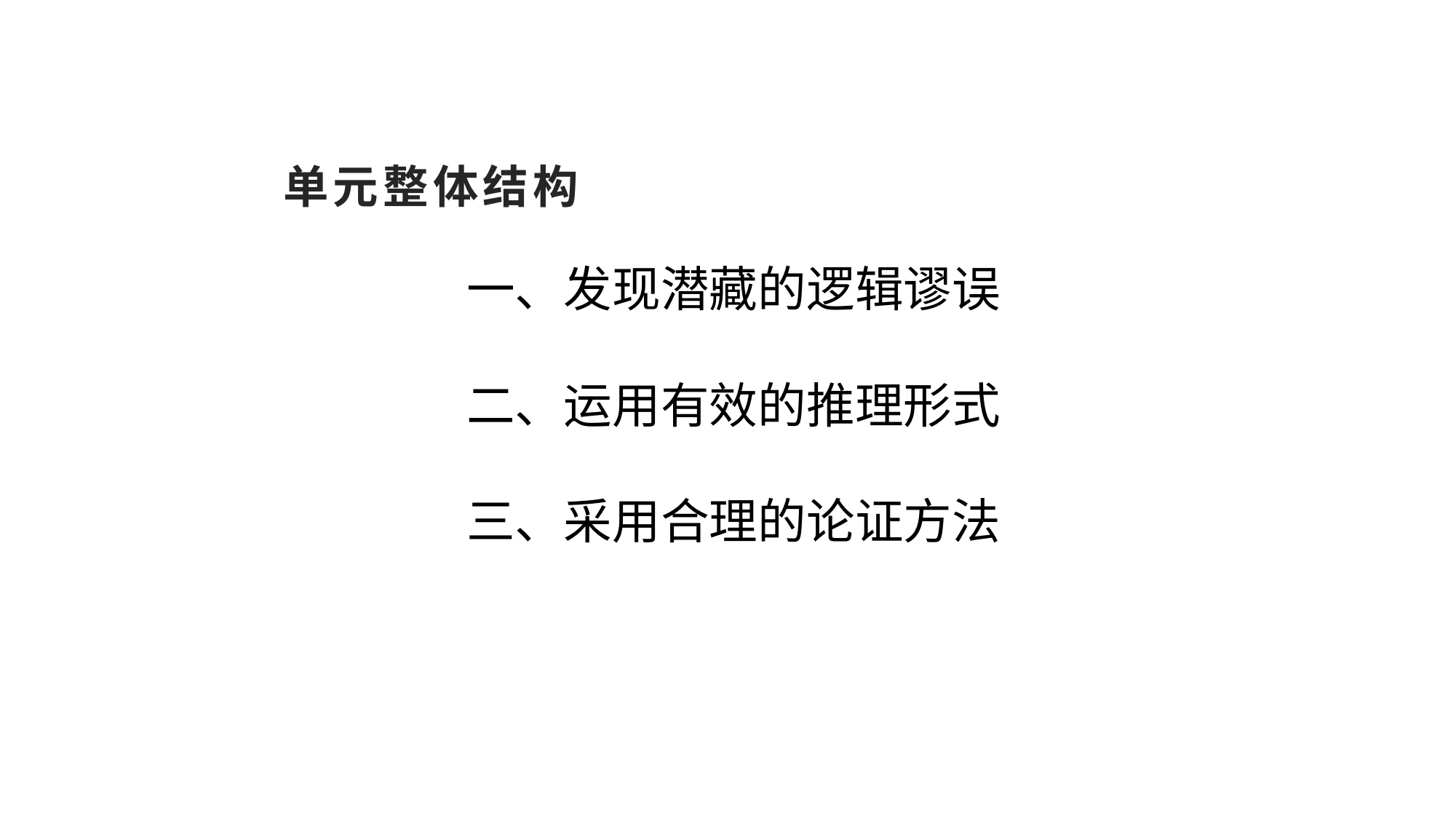

# 单元整体结构
一、发现潜藏的逻辑谬误

二、运用有效的推理形式

三、采用合理的论证方法